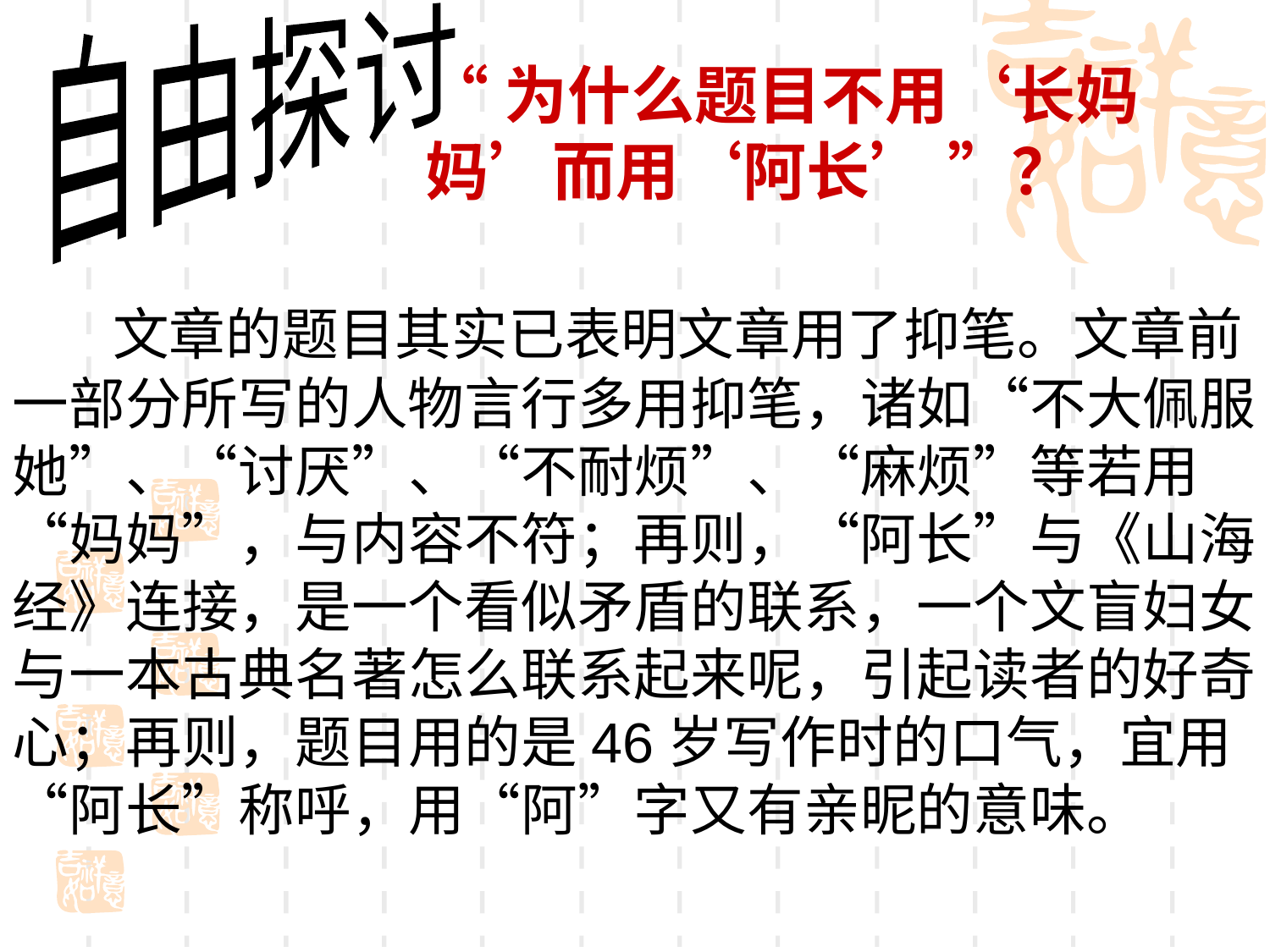

自由探讨
“为什么题目不用‘长妈妈’而用‘阿长’ ”？
      文章的题目其实已表明文章用了抑笔。文章前一部分所写的人物言行多用抑笔，诸如“不大佩服她”、“讨厌”、“不耐烦”、“麻烦”等若用“妈妈”，与内容不符；再则，“阿长”与《山海经》连接，是一个看似矛盾的联系，一个文盲妇女与一本古典名著怎么联系起来呢，引起读者的好奇心；再则，题目用的是46岁写作时的口气，宜用“阿长”称呼，用“阿”字又有亲昵的意味。